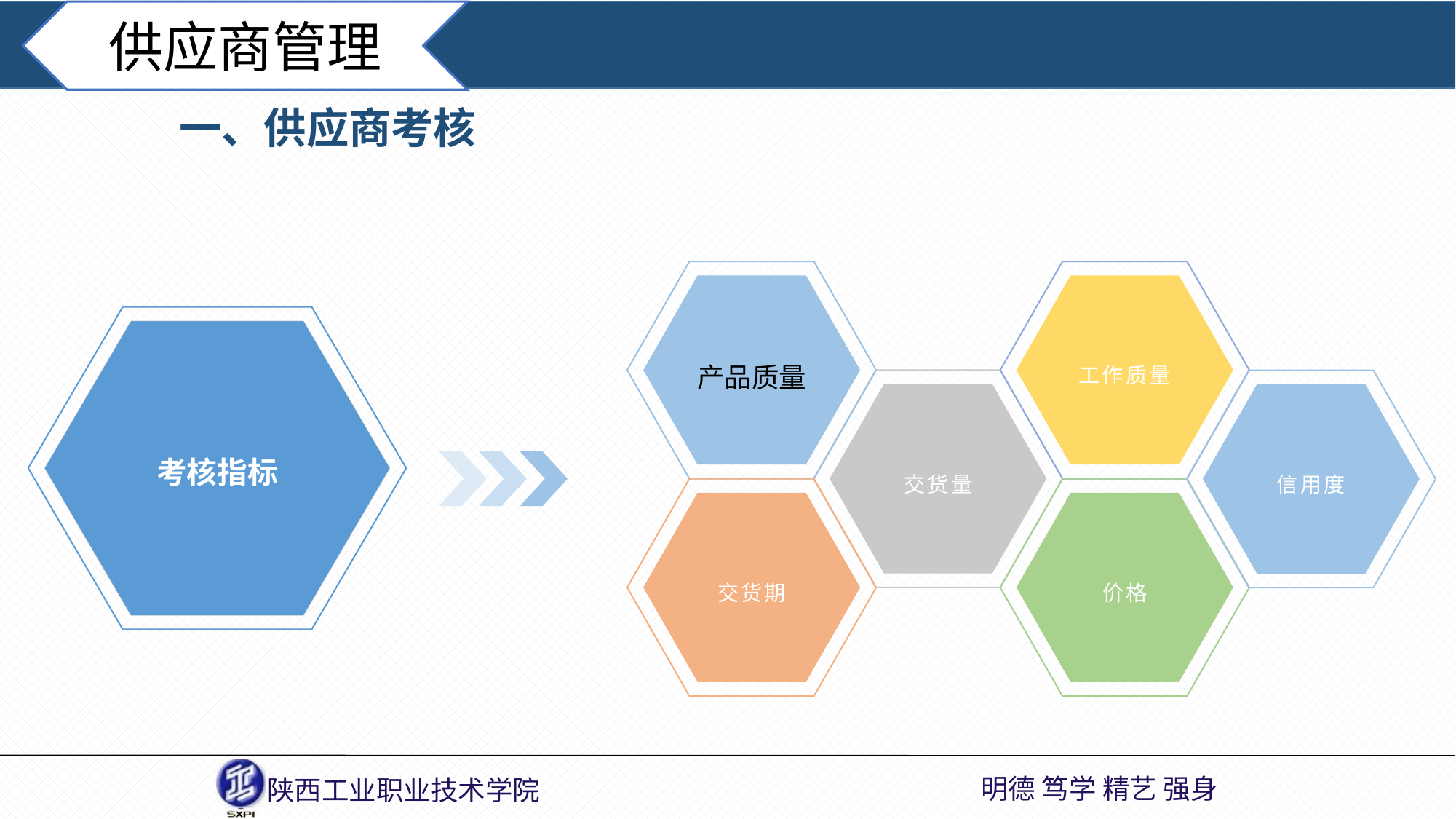

供应商管理
一、供应商考核

产品质量
工作质量

交货量
信用度

交货期
价格

考核指标